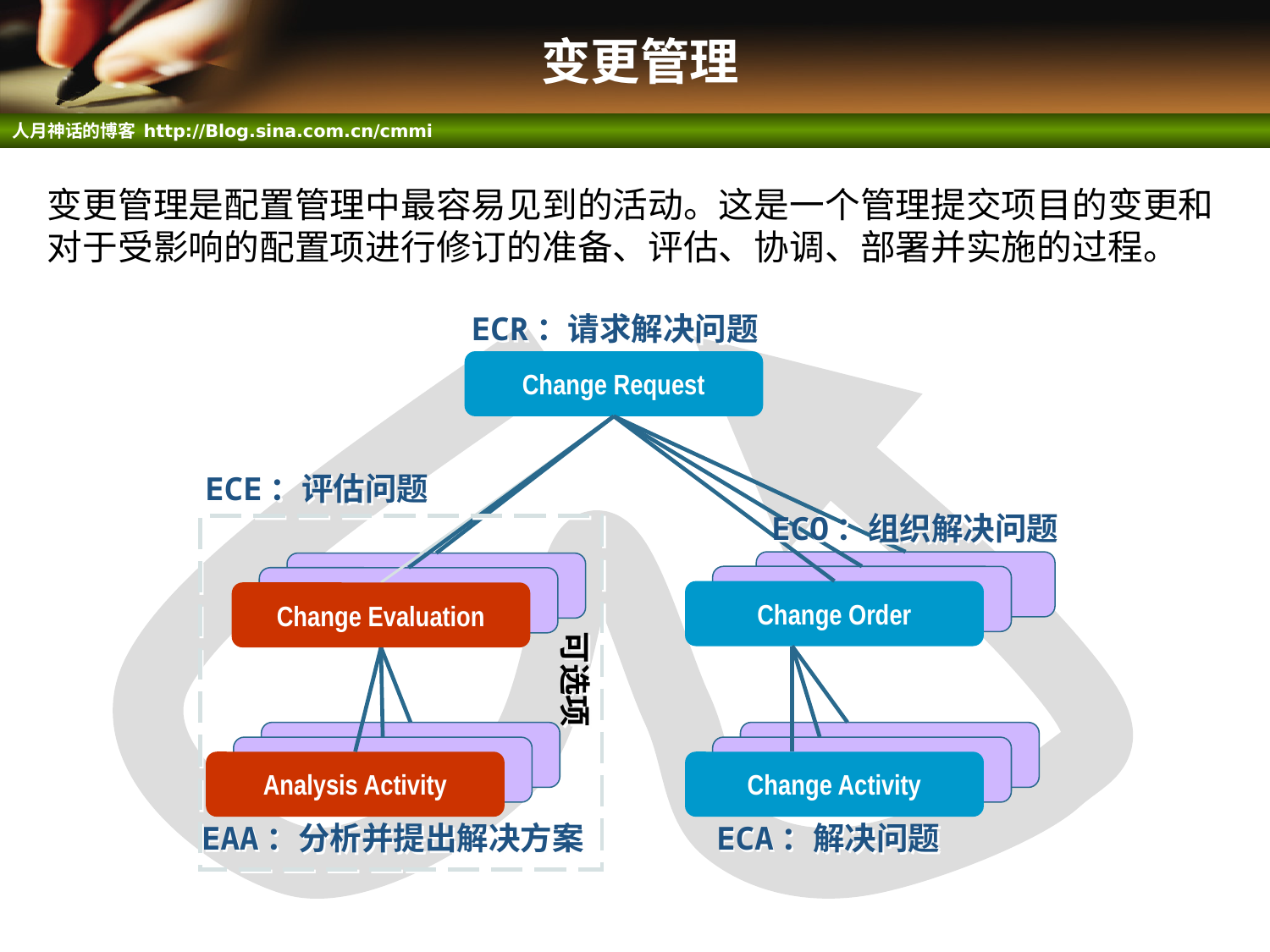

# 变更管理
变更管理是配置管理中最容易见到的活动。这是一个管理提交项目的变更和对于受影响的配置项进行修订的准备、评估、协调、部署并实施的过程。
ECR：请求解决问题
Change Request
ECE：评估问题
ECO：组织解决问题

Change Order
Change Evaluation
可选项

Analysis Activity
Change Activity
EAA：分析并提出解决方案
ECA：解决问题